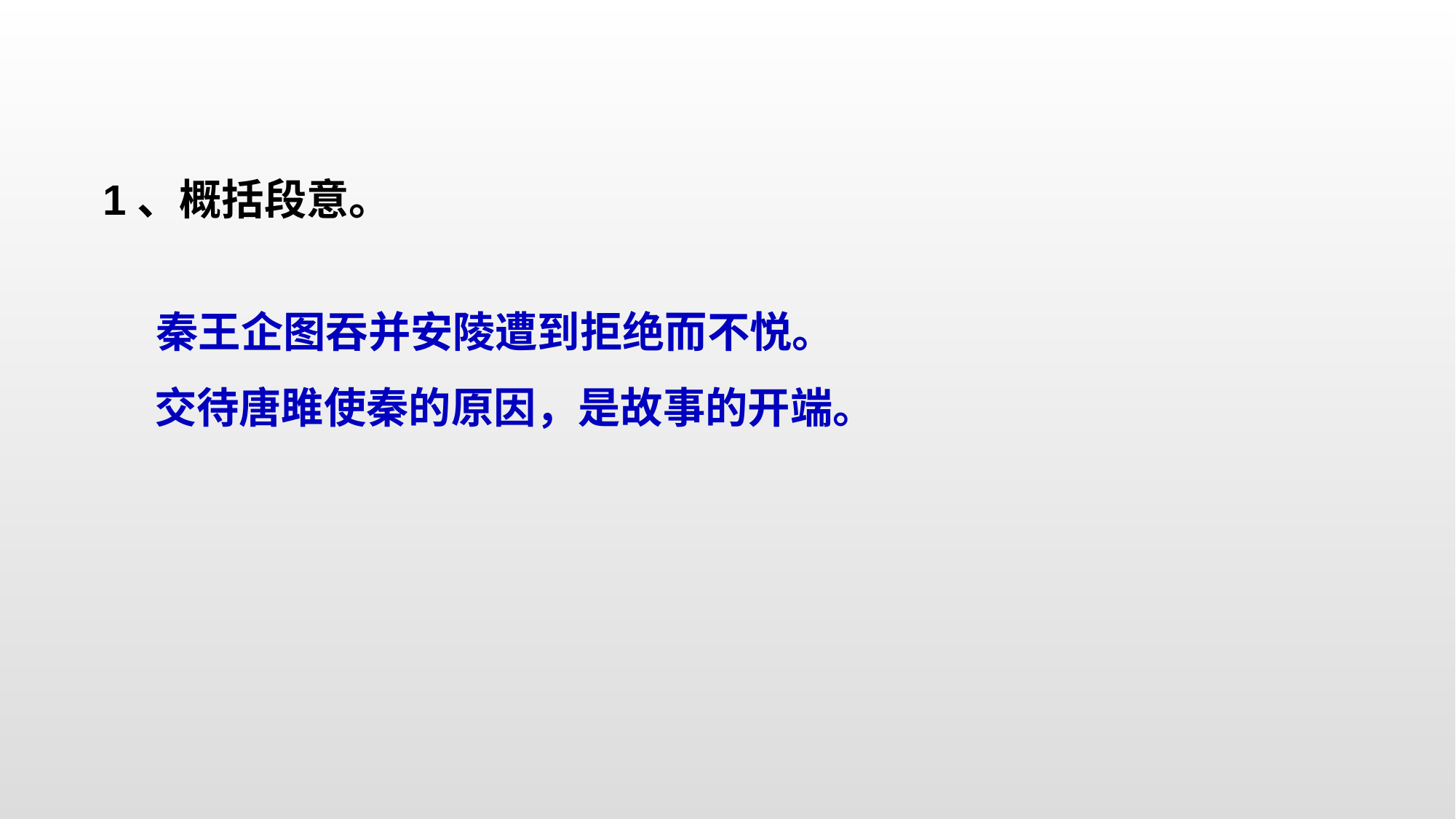

1、概括段意。
    秦王企图吞并安陵遭到拒绝而不悦。
      交待唐雎使秦的原因，是故事的开端。